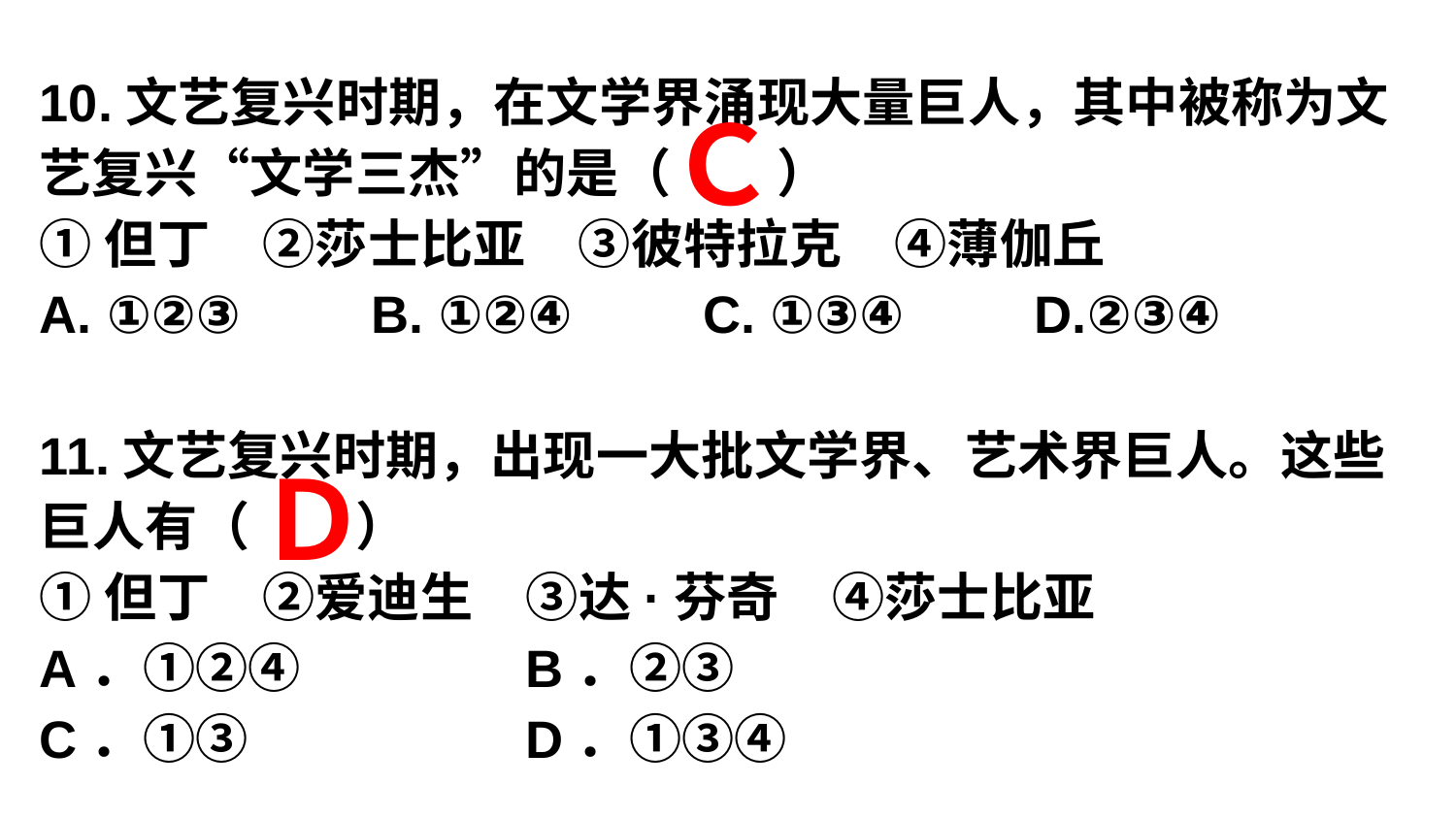

10.文艺复兴时期，在文学界涌现大量巨人，其中被称为文艺复兴“文学三杰”的是（　　）
①但丁　②莎士比亚　③彼特拉克　④薄伽丘
A. ①②③　　B. ①②④　　C. ①③④　　D.②③④

11.文艺复兴时期，出现一大批文学界、艺术界巨人。这些巨人有（　　）
①但丁　②爱迪生　③达·芬奇　④莎士比亚
A．①②④　　         B．②③
C．①③　　　         D．①③④
Ｃ
Ｄ